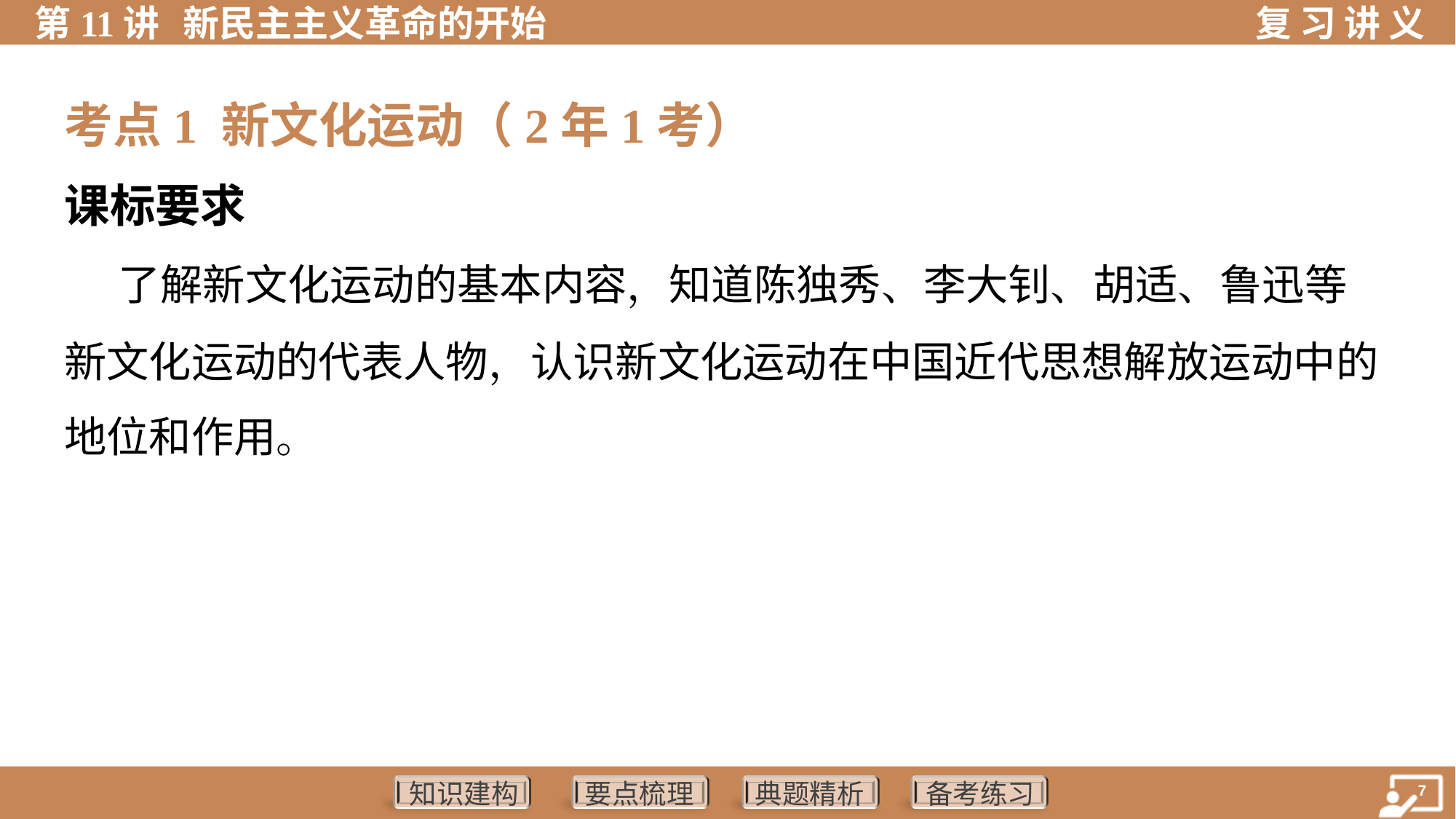

考点1 新文化运动（2年1考）
课标要求
    了解新文化运动的基本内容，知道陈独秀、李大钊、胡适、鲁迅等
新文化运动的代表人物，认识新文化运动在中国近代思想解放运动中的
地位和作用。